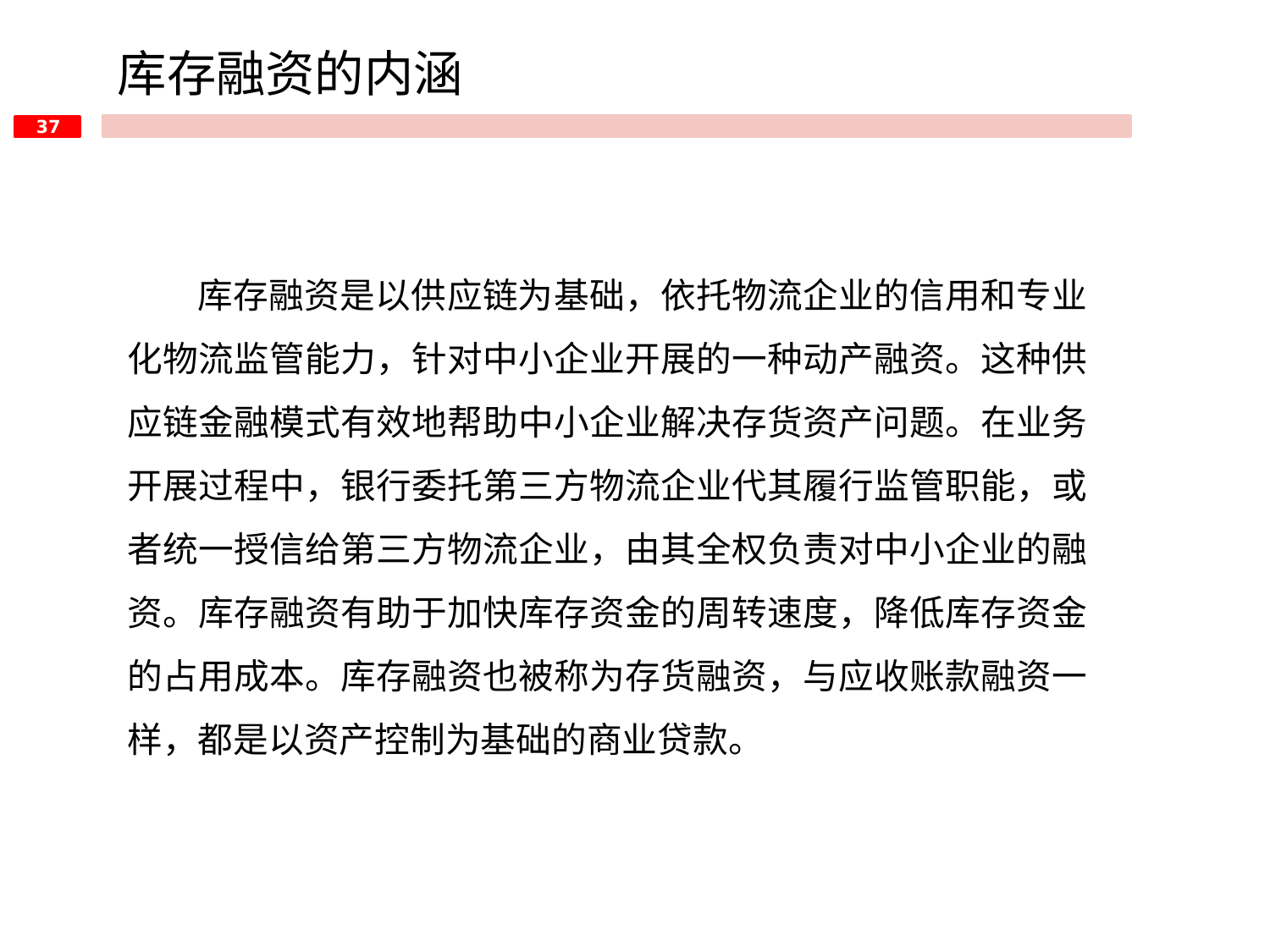

库存融资的内涵
37
库存融资是以供应链为基础，依托物流企业的信用和专业化物流监管能力，针对中小企业开展的一种动产融资。这种供应链金融模式有效地帮助中小企业解决存货资产问题。在业务开展过程中，银行委托第三方物流企业代其履行监管职能，或者统一授信给第三方物流企业，由其全权负责对中小企业的融资。库存融资有助于加快库存资金的周转速度，降低库存资金的占用成本。库存融资也被称为存货融资，与应收账款融资一样，都是以资产控制为基础的商业贷款。